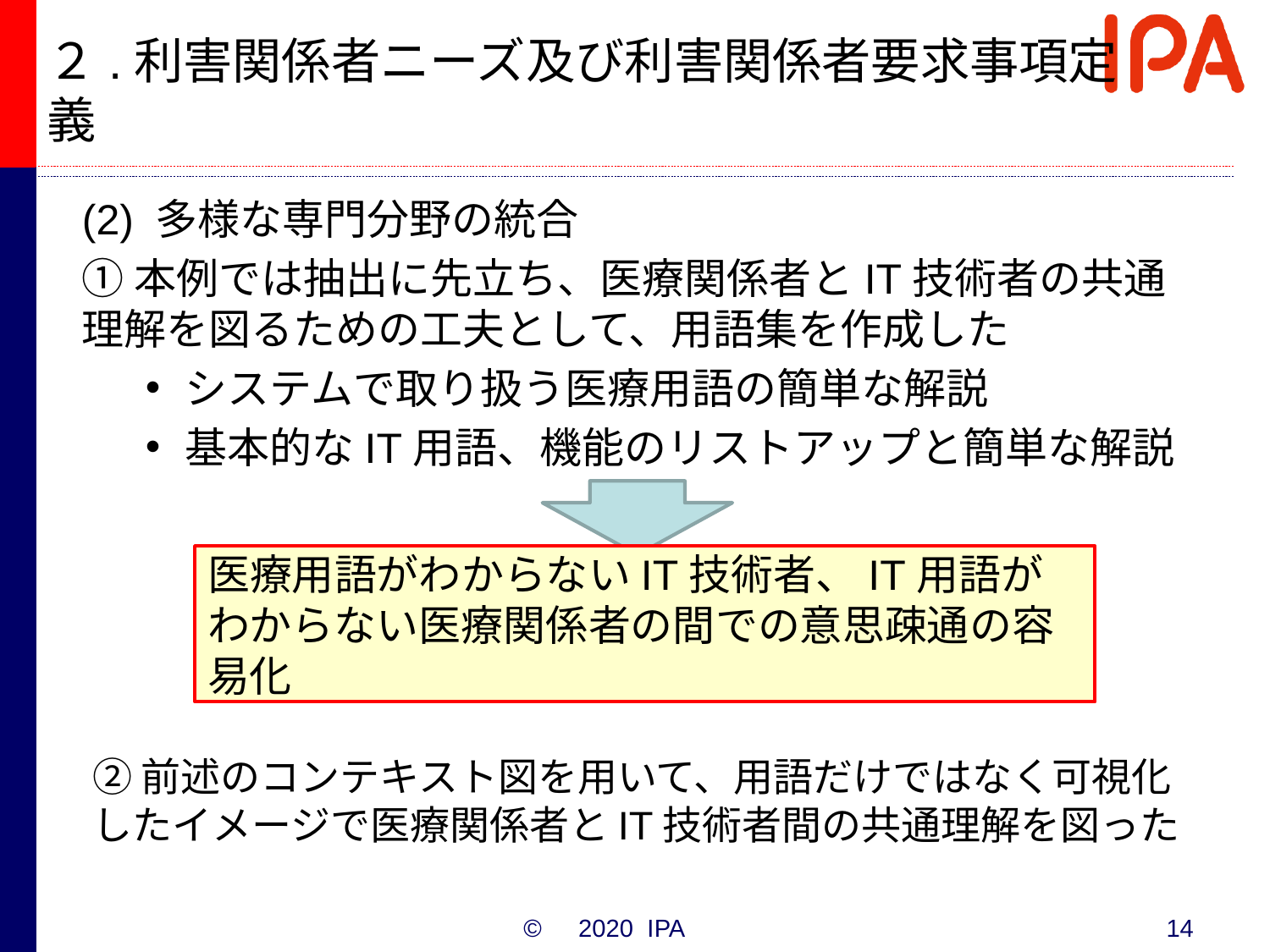

# ２.利害関係者ニーズ及び利害関係者要求事項定義
(2) 多様な専門分野の統合
①本例では抽出に先立ち、医療関係者とIT技術者の共通理解を図るための工夫として、用語集を作成した
システムで取り扱う医療用語の簡単な解説
基本的なIT用語、機能のリストアップと簡単な解説

医療用語がわからないIT技術者、IT用語がわからない医療関係者の間での意思疎通の容易化
②前述のコンテキスト図を用いて、用語だけではなく可視化したイメージで医療関係者とIT技術者間の共通理解を図った
©　2020  IPA
14